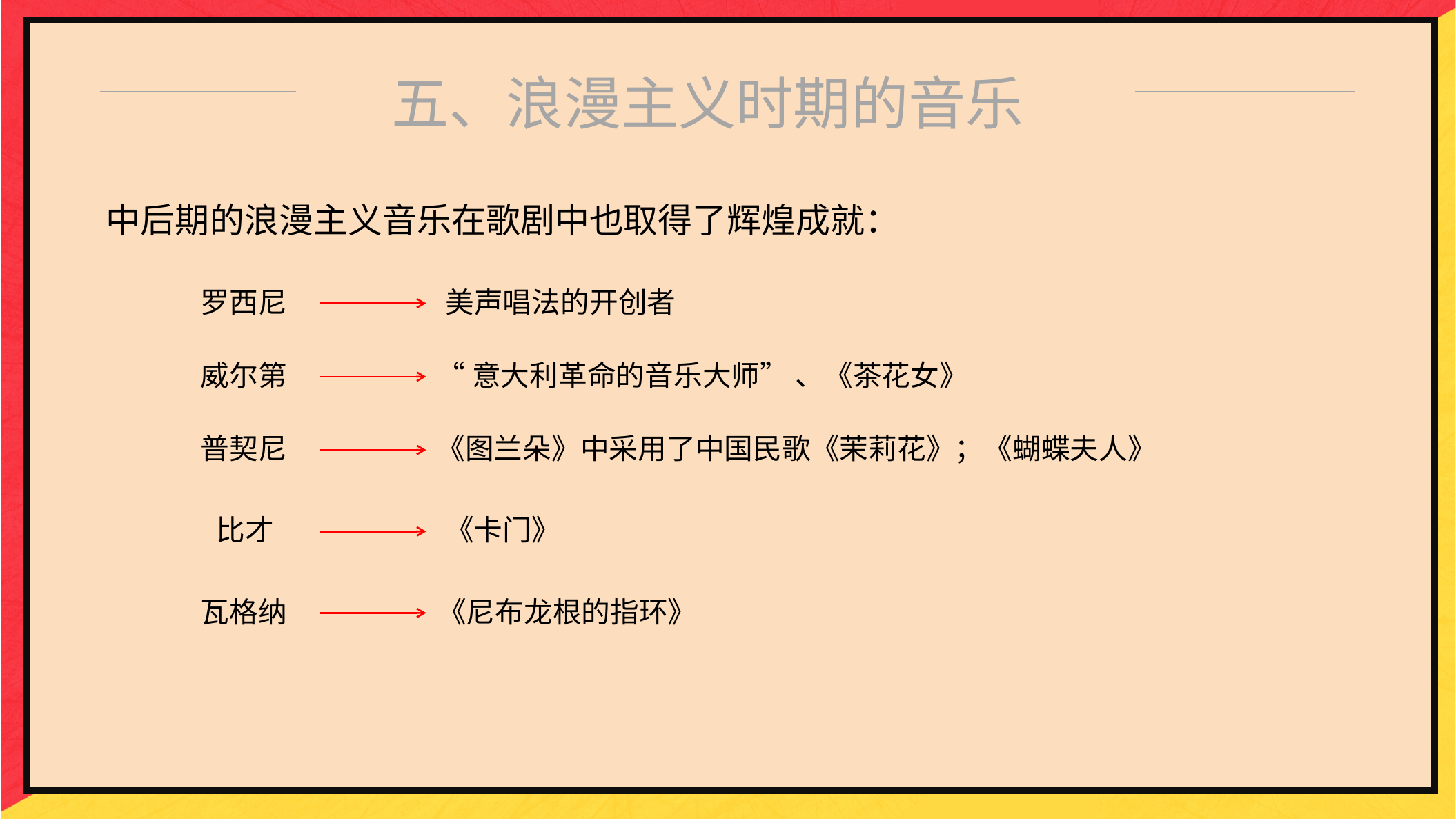

五、浪漫主义时期的音乐
中后期的浪漫主义音乐在歌剧中也取得了辉煌成就：
罗西尼
美声唱法的开创者
威尔第
“意大利革命的音乐大师” 、《茶花女》
普契尼
《图兰朵》中采用了中国民歌《茉莉花》；《蝴蝶夫人》
比才
《卡门》
瓦格纳
《尼布龙根的指环》